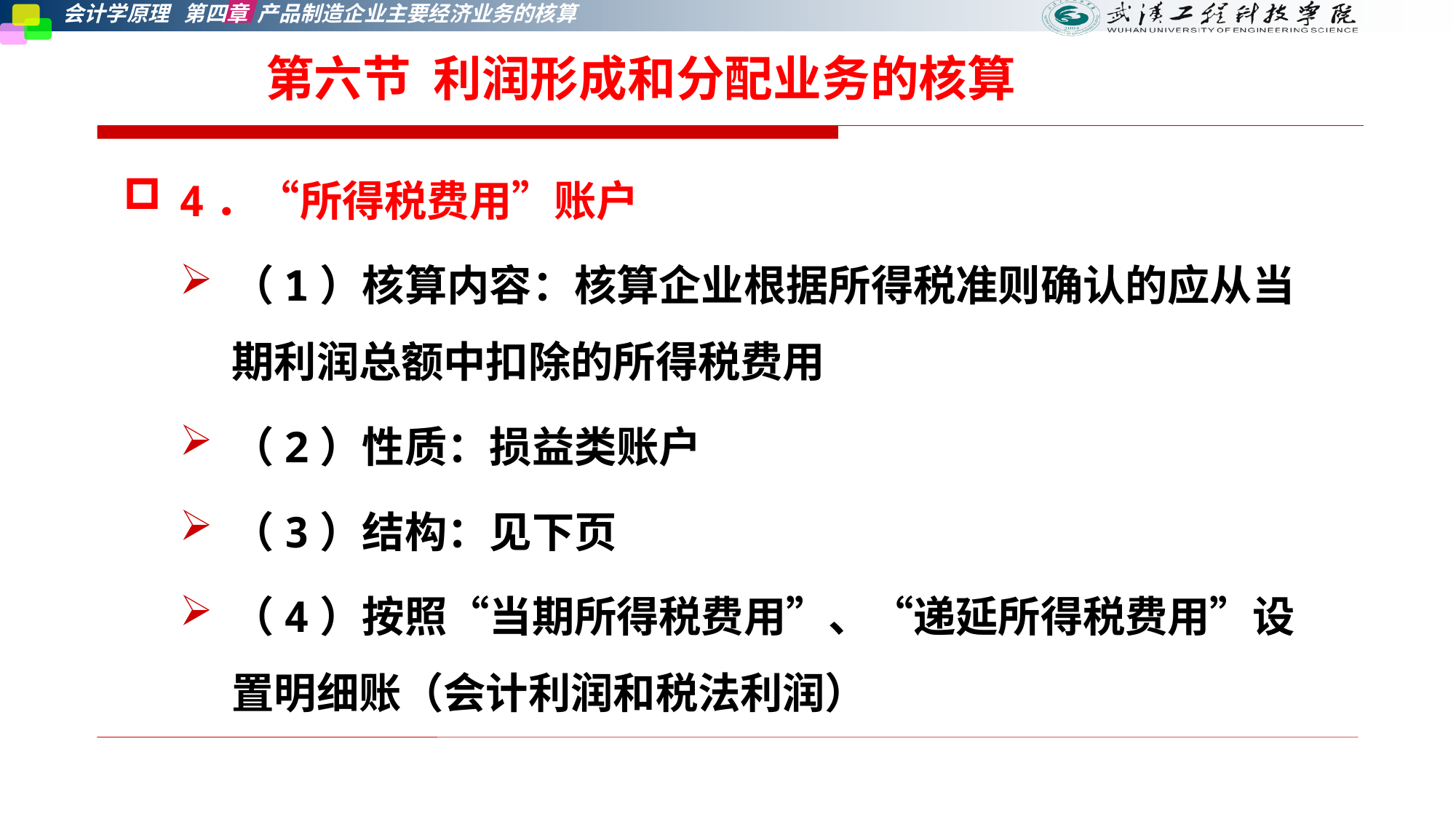

# 第六节  利润形成和分配业务的核算
4．“所得税费用”账户
（1）核算内容：核算企业根据所得税准则确认的应从当期利润总额中扣除的所得税费用
（2）性质：损益类账户
（3）结构：见下页
（4）按照“当期所得税费用”、“递延所得税费用”设置明细账（会计利润和税法利润）